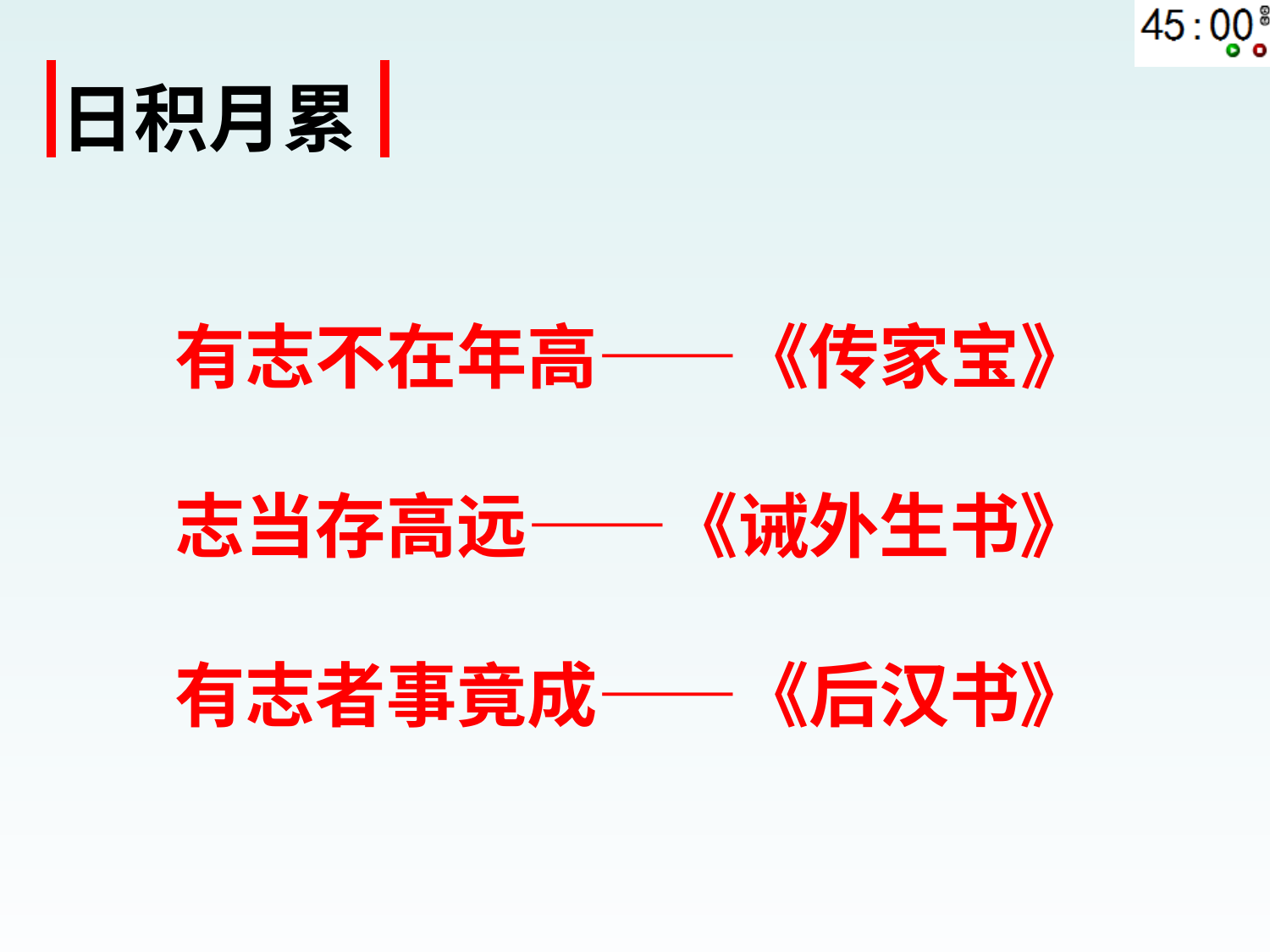

| 日积月累 |
| --- |
有志不在年高——《传家宝》
志当存高远——《诫外生书》
有志者事竟成——《后汉书》